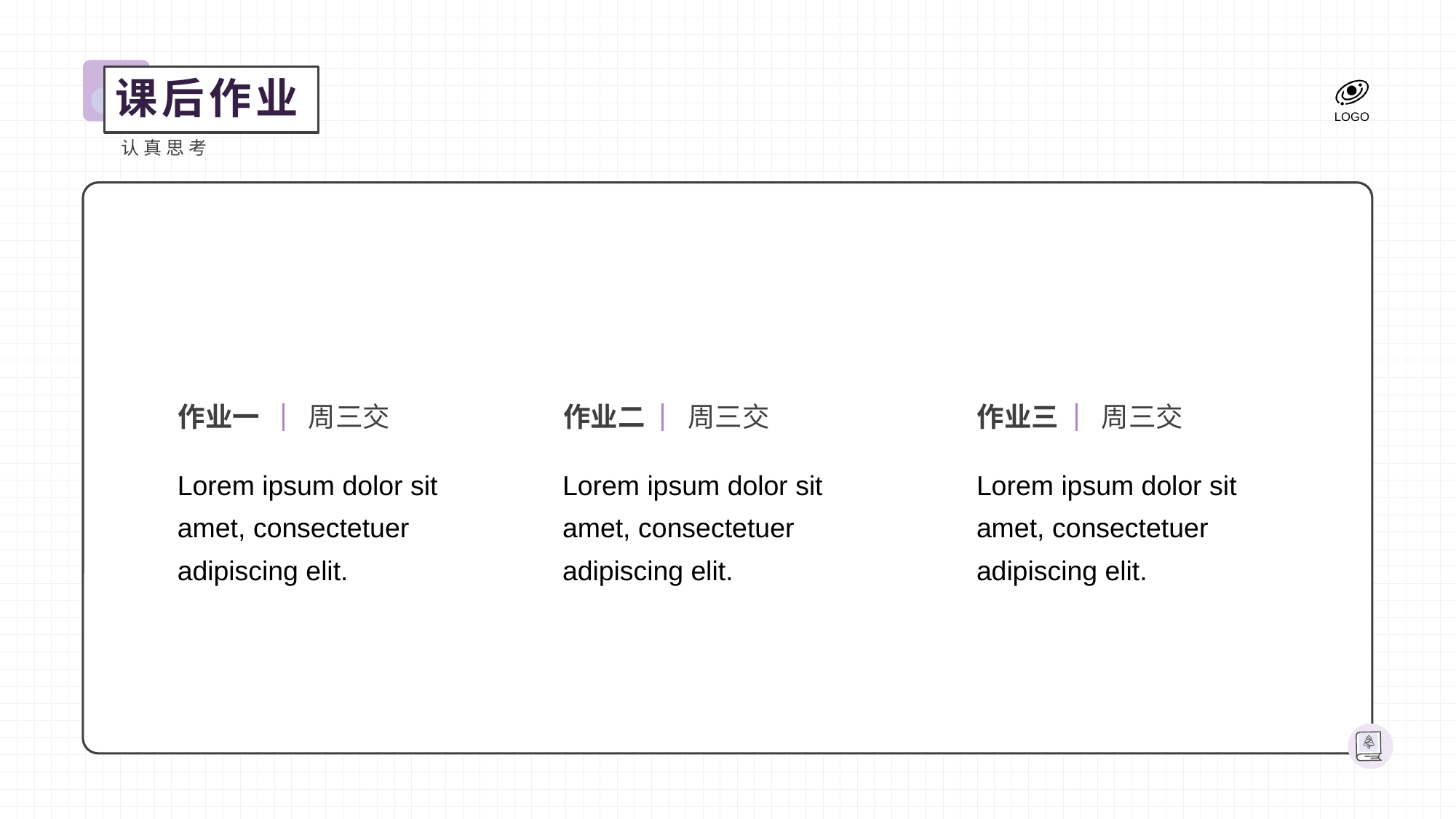

课后作业
认真思考

作业一
周三交
作业二
周三交
作业三
周三交
Lorem ipsum dolor sit amet, consectetuer adipiscing elit.
Lorem ipsum dolor sit amet, consectetuer adipiscing elit.
Lorem ipsum dolor sit amet, consectetuer adipiscing elit.